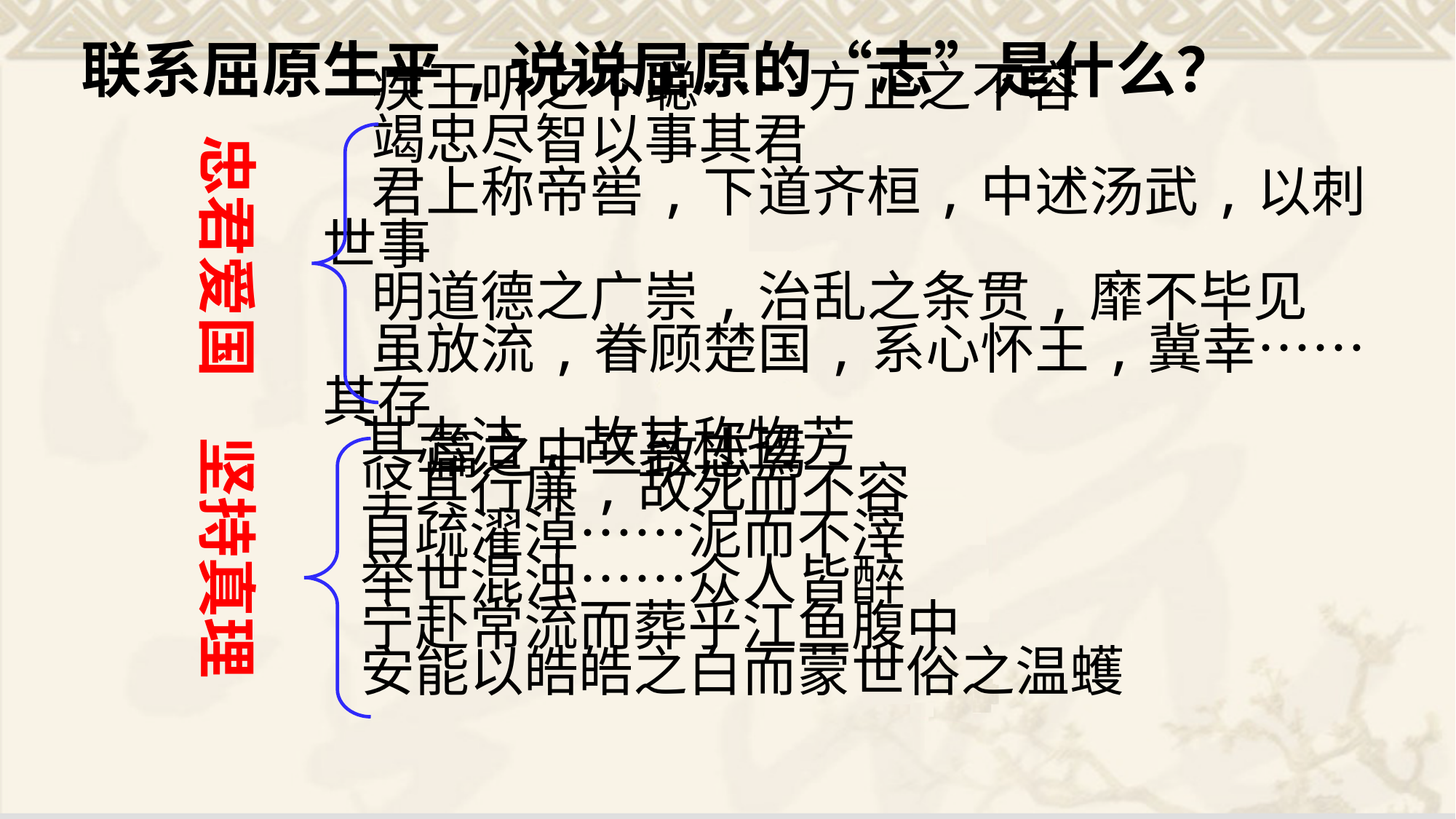

联系屈原生平,说说屈原的“志”是什么？
疾王听之不聪……方正之不容
竭忠尽智以事其君
君上称帝喾,下道齐桓,中述汤武,以刺世事
明道德之广崇,治乱之条贯,靡不毕见
虽放流,眷顾楚国,系心怀王,冀幸……其存
一篇之中三致志焉
忠君爱国

其志洁,故其称物芳
坚其行廉,故死而不容
自疏濯淖……泥而不滓
举世混浊……众人皆醉
宁赴常流而葬乎江鱼腹中
安能以皓皓之白而蒙世俗之温蠖
坚持真理